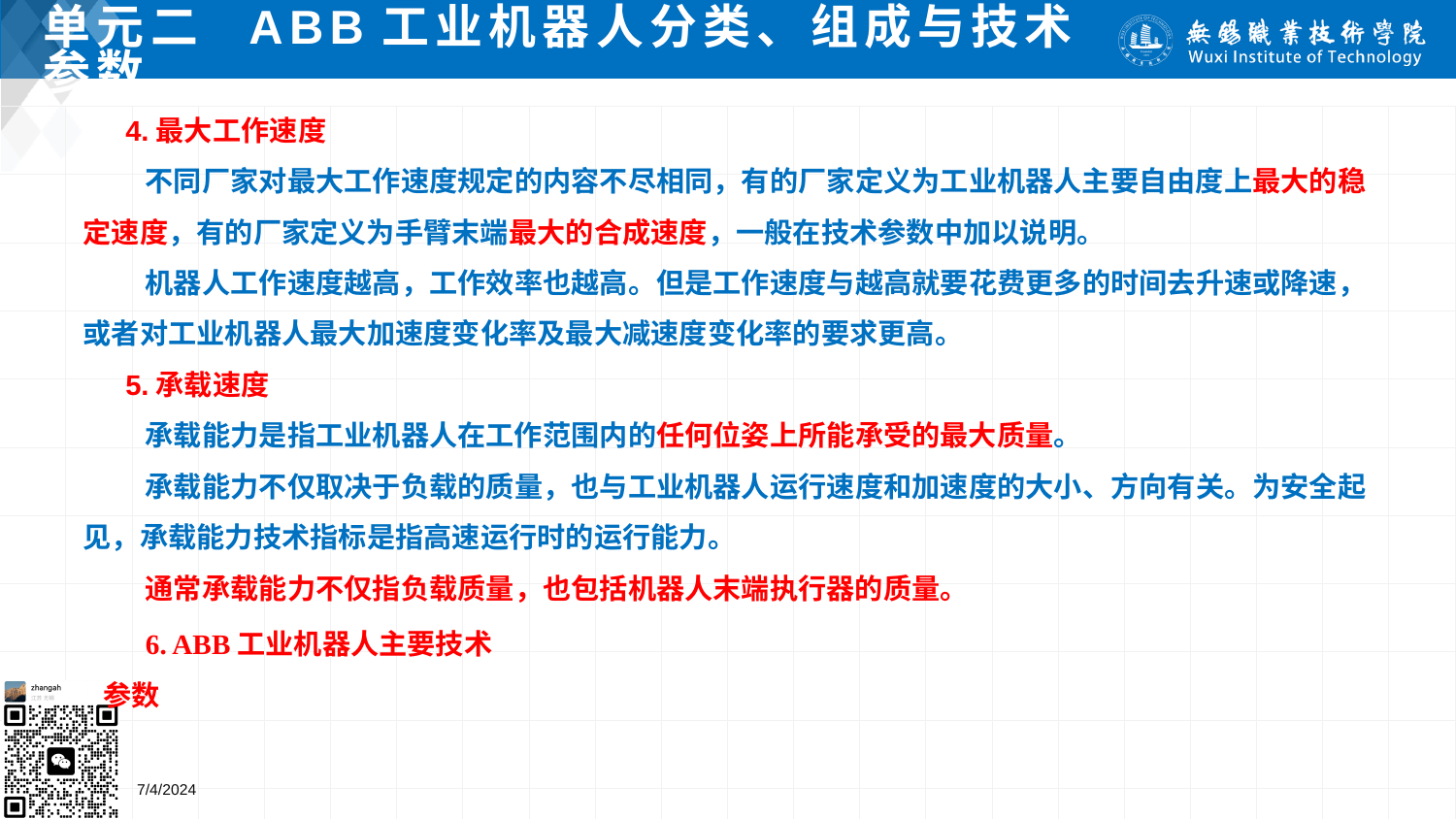

# 单元二  ABB工业机器人分类、组成与技术参数
4.最大工作速度
  不同厂家对最大工作速度规定的内容不尽相同，有的厂家定义为工业机器人主要自由度上最大的稳定速度，有的厂家定义为手臂末端最大的合成速度，一般在技术参数中加以说明。
  机器人工作速度越高，工作效率也越高。但是工作速度与越高就要花费更多的时间去升速或降速，或者对工业机器人最大加速度变化率及最大减速度变化率的要求更高。
5.承载速度
  承载能力是指工业机器人在工作范围内的任何位姿上所能承受的最大质量。
  承载能力不仅取决于负载的质量，也与工业机器人运行速度和加速度的大小、方向有关。为安全起见，承载能力技术指标是指高速运行时的运行能力。
  通常承载能力不仅指负载质量，也包括机器人末端执行器的质量。

6. ABB工业机器人主要技术参数
7/4/2024